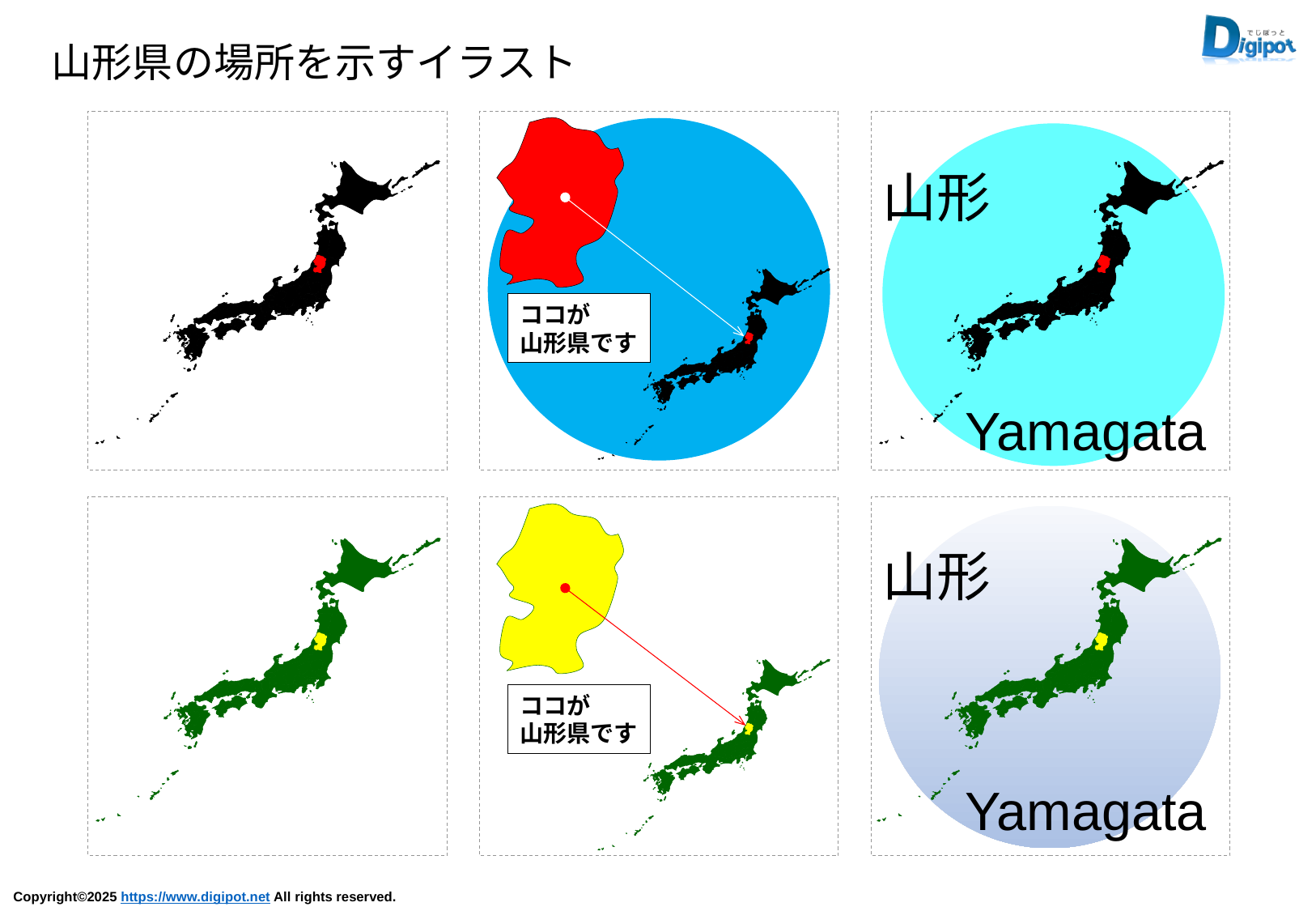

山形県の場所を示すイラスト

ココが
山形県です

山形

Yamagata

ココが
山形県です

山形

Yamagata